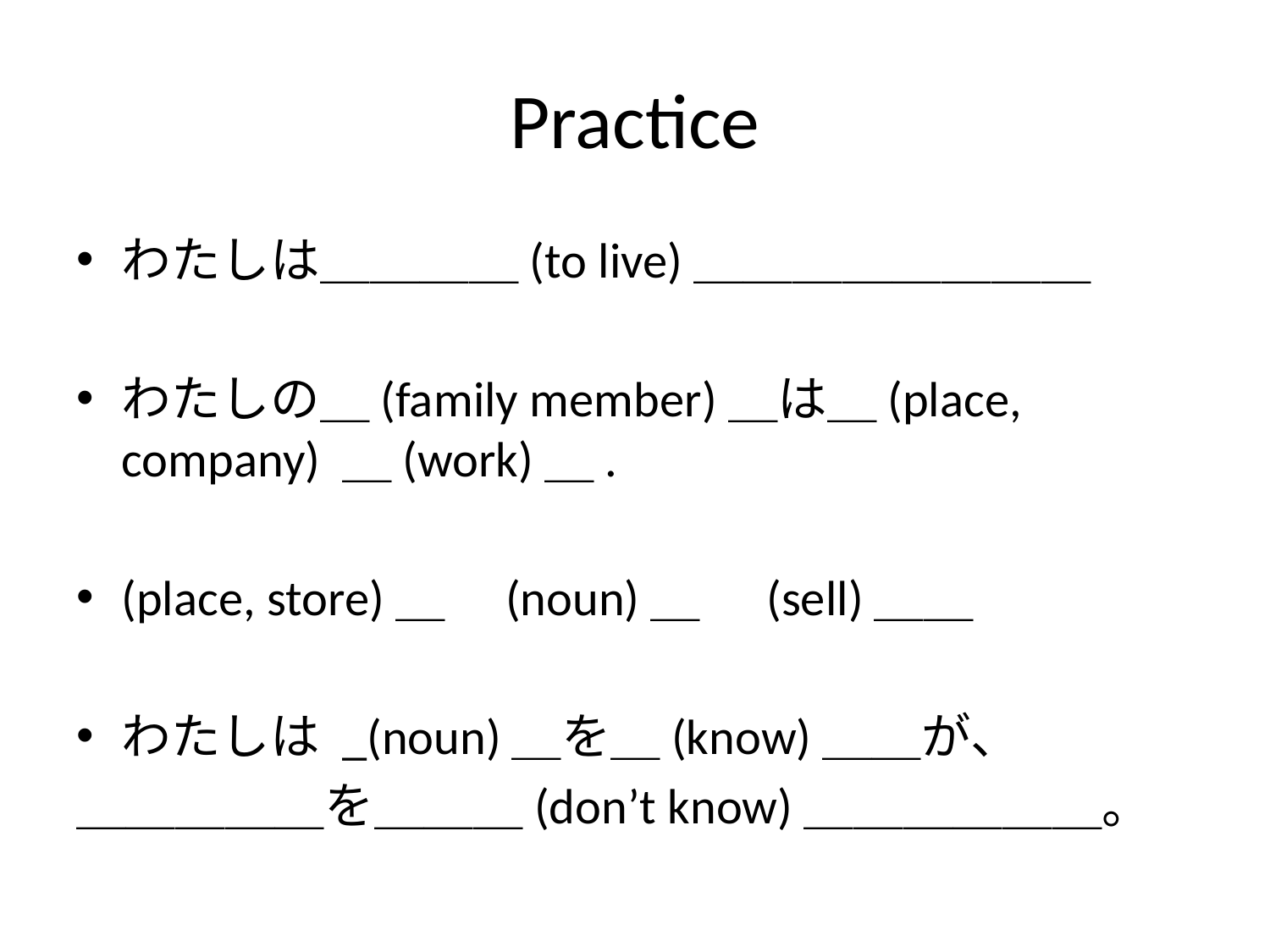

# Practice
わたしは＿＿＿＿(to live)＿＿＿＿＿＿＿＿

わたしの＿(family member)＿は＿(place, company) ＿(work)＿.

(place, store)＿　(noun)＿     (sell)＿＿

わたしは _(noun)＿を＿(know)＿＿が、
＿＿＿＿＿を＿＿＿(don’t know)＿＿＿＿＿＿。